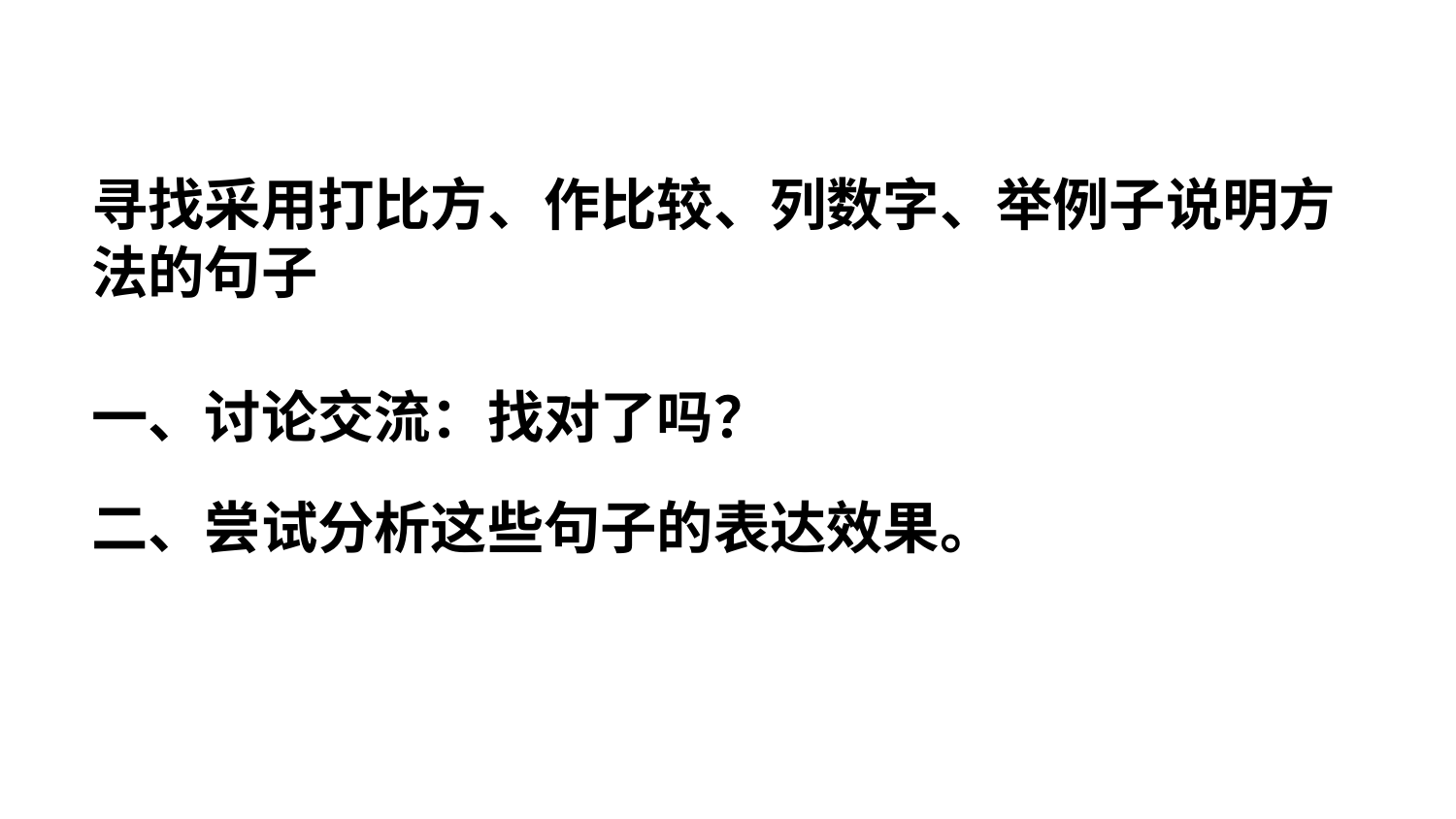

# 寻找采用打比方、作比较、列数字、举例子说明方法的句子
一、讨论交流：找对了吗？
二、尝试分析这些句子的表达效果。